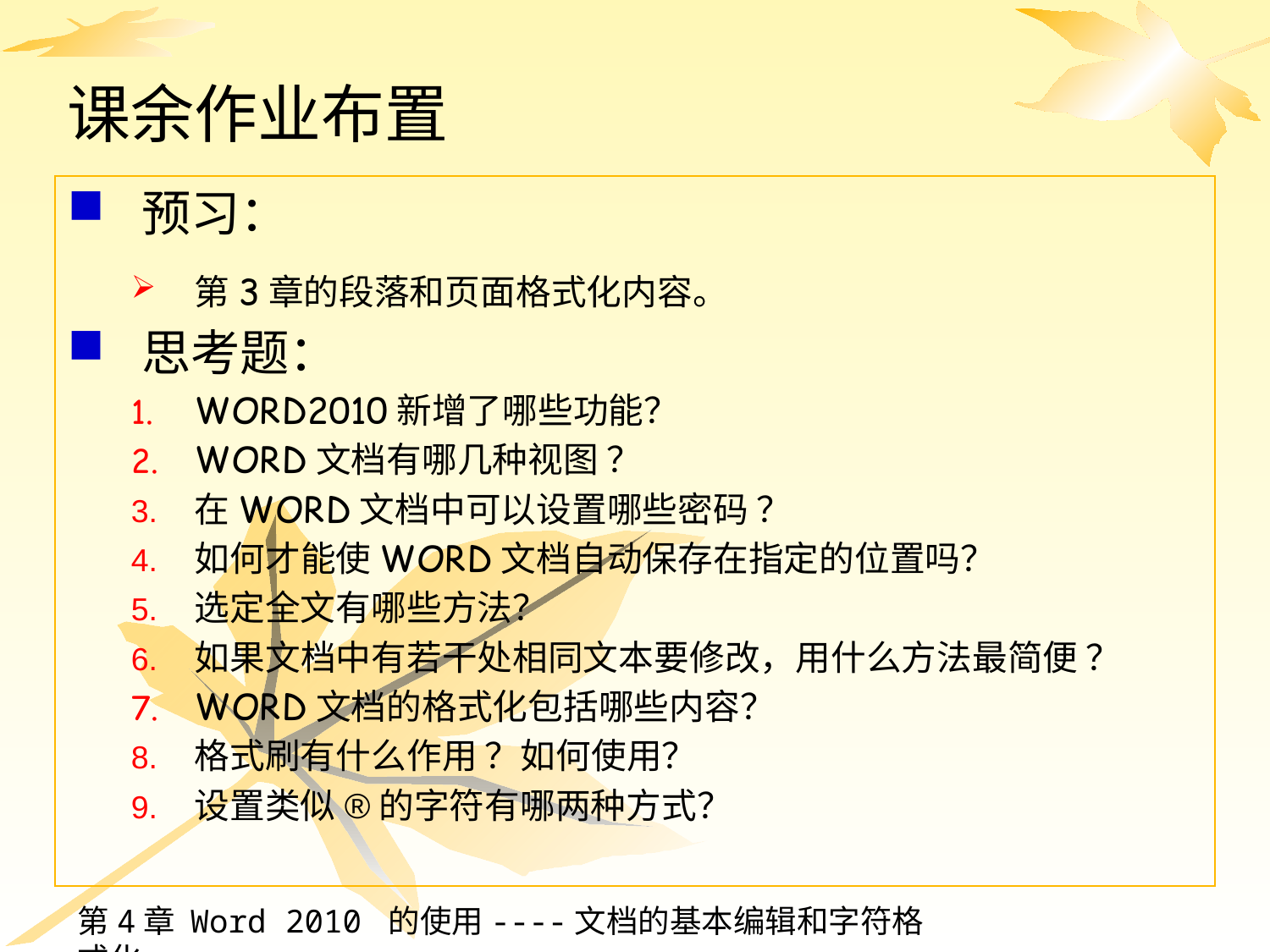

# 课余作业布置
预习：
第3章的段落和页面格式化内容。
思考题：
WORD2010新增了哪些功能？
WORD文档有哪几种视图 ？
在WORD文档中可以设置哪些密码 ？
如何才能使WORD文档自动保存在指定的位置吗？
选定全文有哪些方法？
如果文档中有若干处相同文本要修改，用什么方法最简便 ？
WORD文档的格式化包括哪些内容？
格式刷有什么作用 ？如何使用？
设置类似®的字符有哪两种方式？